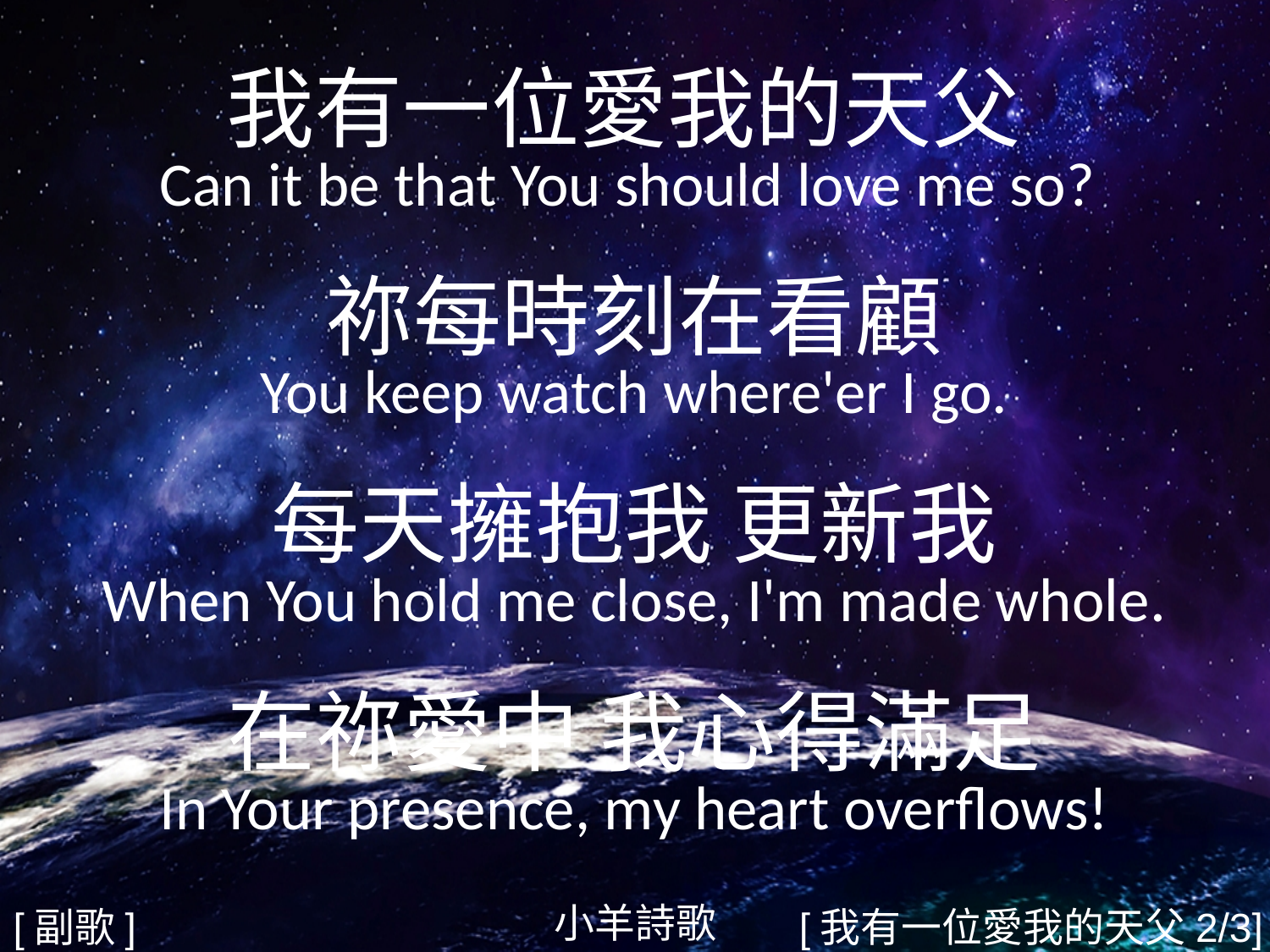

我有一位愛我的天父
Can it be that You should love me so?

祢每時刻在看顧
You keep watch where'er I go.

每天擁抱我 更新我
When You hold me close, I'm made whole.

在祢愛中 我心得滿足
In Your presence, my heart overflows!
#

小羊詩歌
[副歌]
[我有一位愛我的天父2/3]